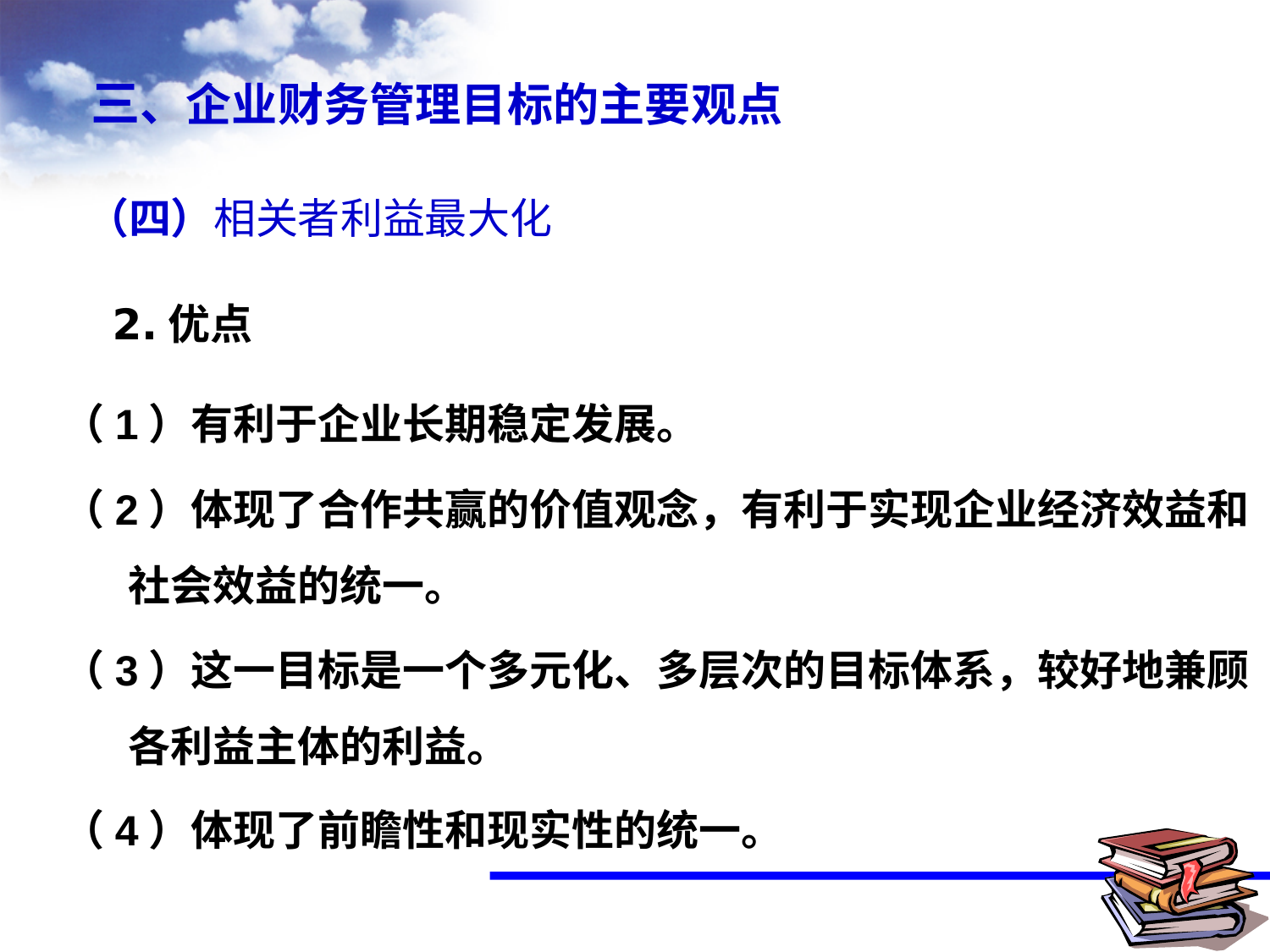

三、企业财务管理目标的主要观点
   （四）相关者利益最大化

   2.优点
（1）有利于企业长期稳定发展。
（2）体现了合作共赢的价值观念，有利于实现企业经济效益和社会效益的统一。
（3）这一目标是一个多元化、多层次的目标体系，较好地兼顾各利益主体的利益。
（4）体现了前瞻性和现实性的统一。